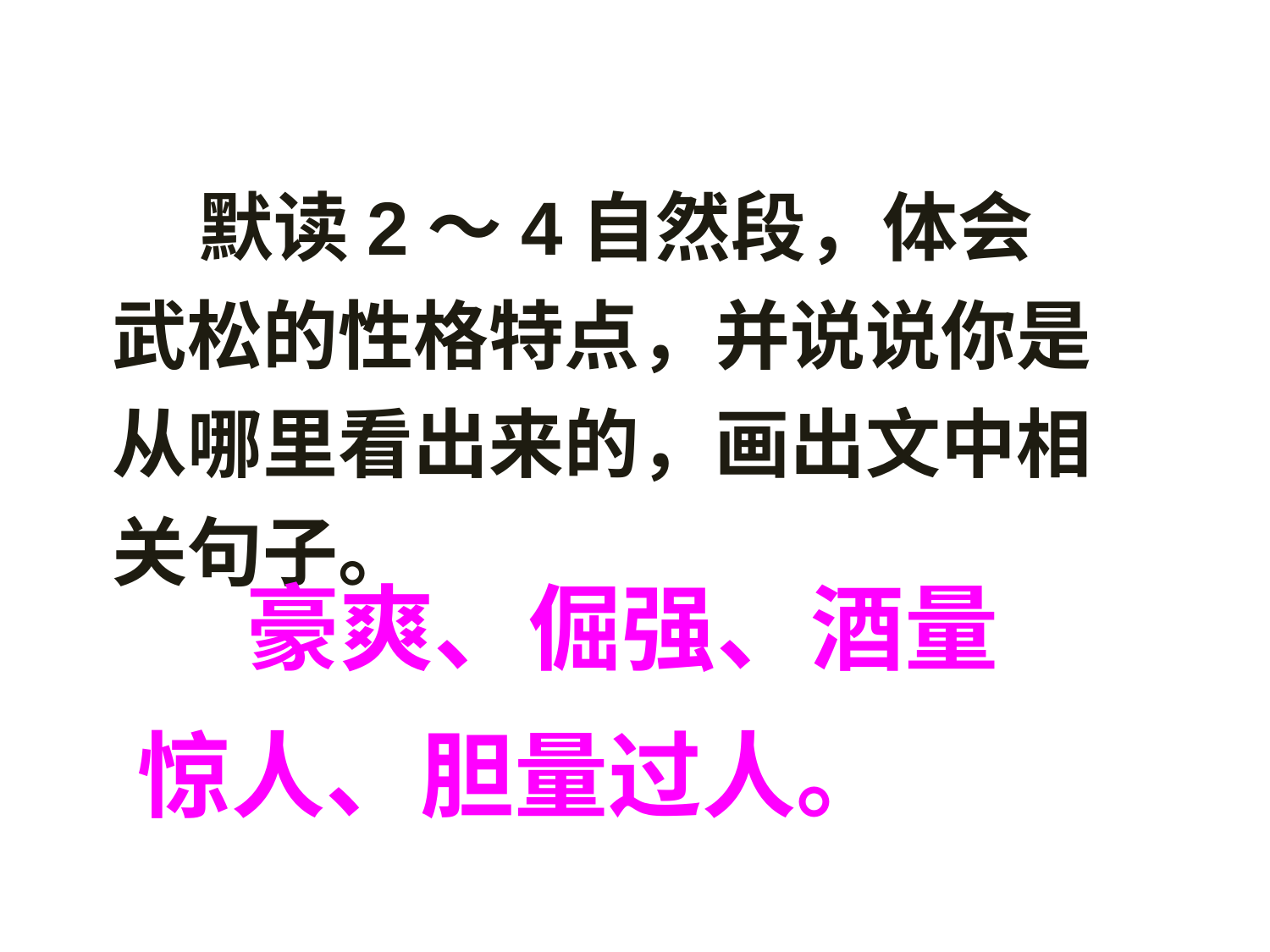

默读2～4自然段，体会武松的性格特点，并说说你是从哪里看出来的，画出文中相关句子。
    豪爽、倔强、酒量惊人、胆量过人。